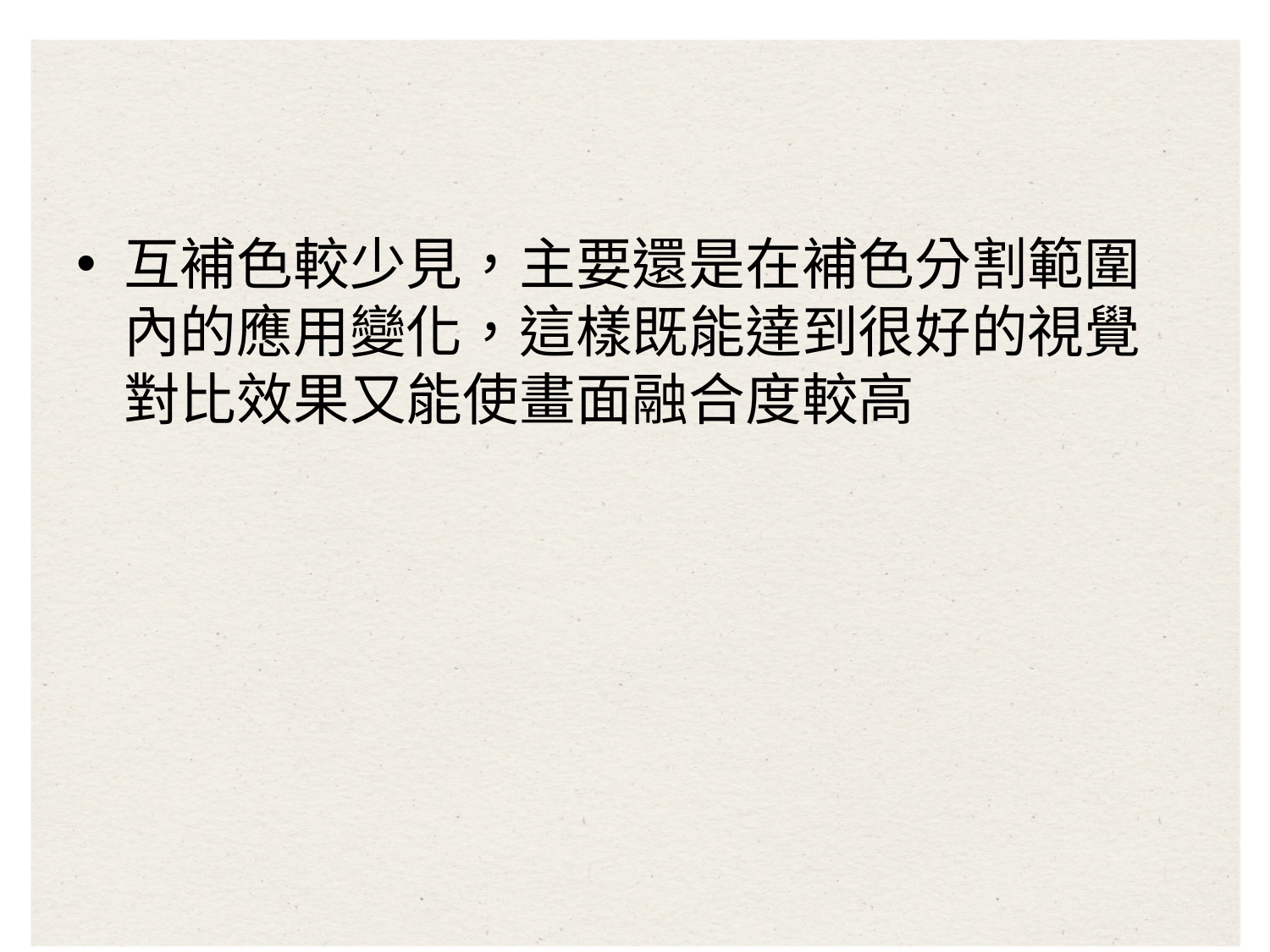

#
互補色較少見，主要還是在補色分割範圍內的應用變化，這樣既能達到很好的視覺對比效果又能使畫面融合度較高